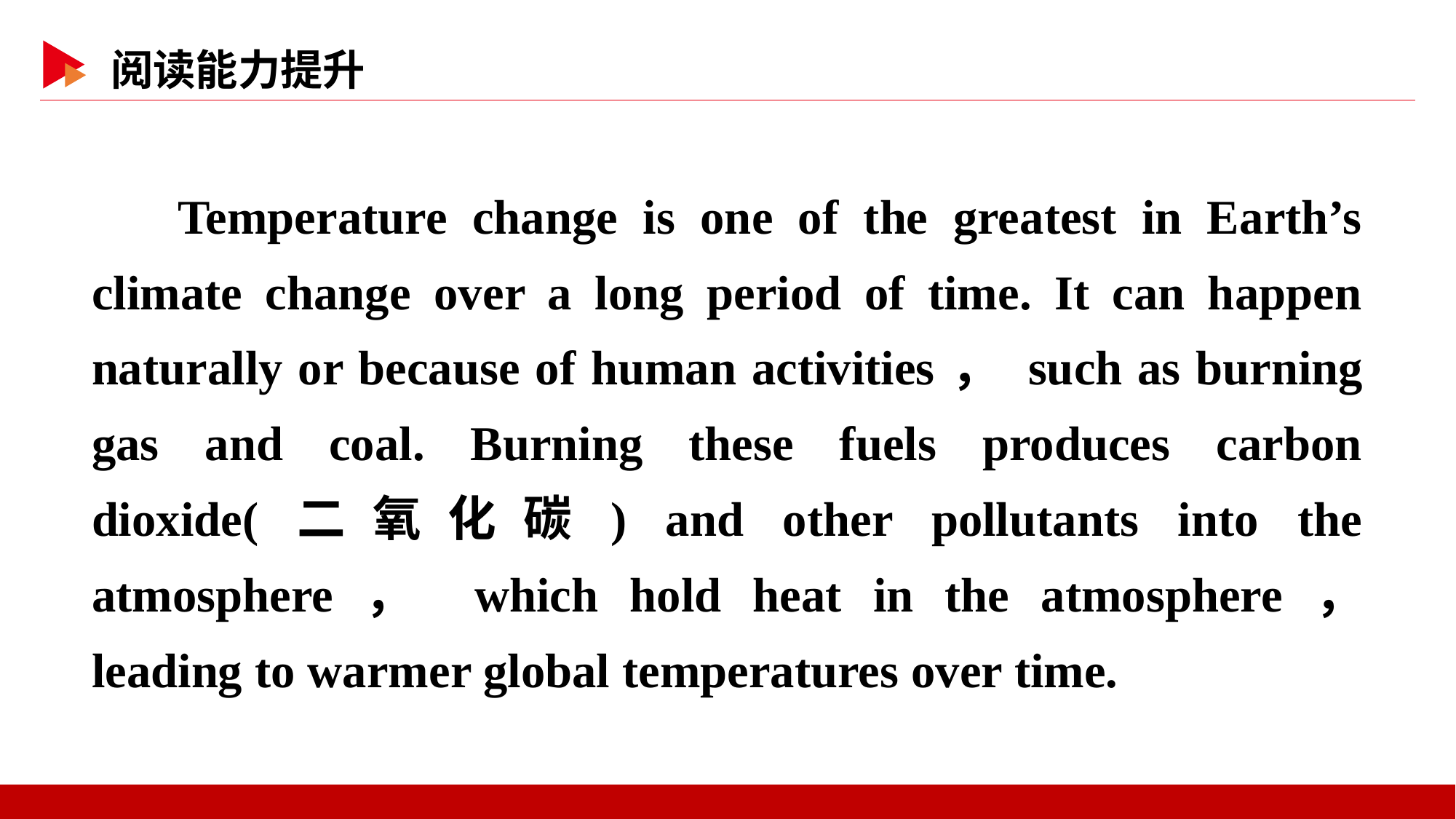

Temperature change is one of the greatest in Earth’s climate change over a long period of time. It can happen naturally or because of human activities， such as burning gas and coal. Burning these fuels produces carbon dioxide(二氧化碳) and other pollutants into the atmosphere， which hold heat in the atmosphere， leading to warmer global temperatures over time.